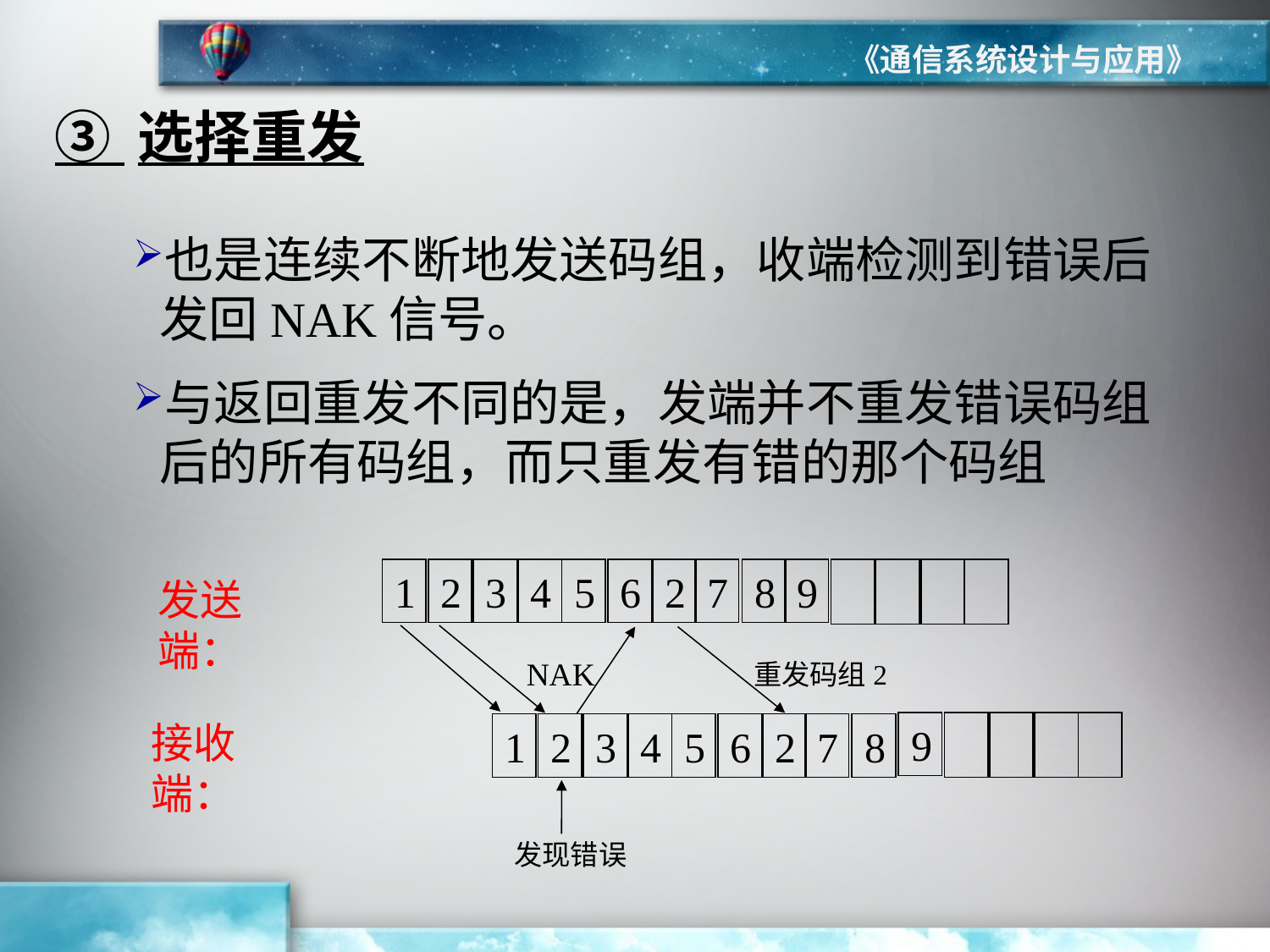

《通信系统设计与应用》
③ 选择重发
也是连续不断地发送码组，收端检测到错误后发回NAK信号。
与返回重发不同的是，发端并不重发错误码组后的所有码组，而只重发有错的那个码组
1
2
3
4
5
6
2
7
8
9

发送端：

NAK
重发码组2
接收端：
9

1
2
3
4
5
6
2
7
8

发现错误